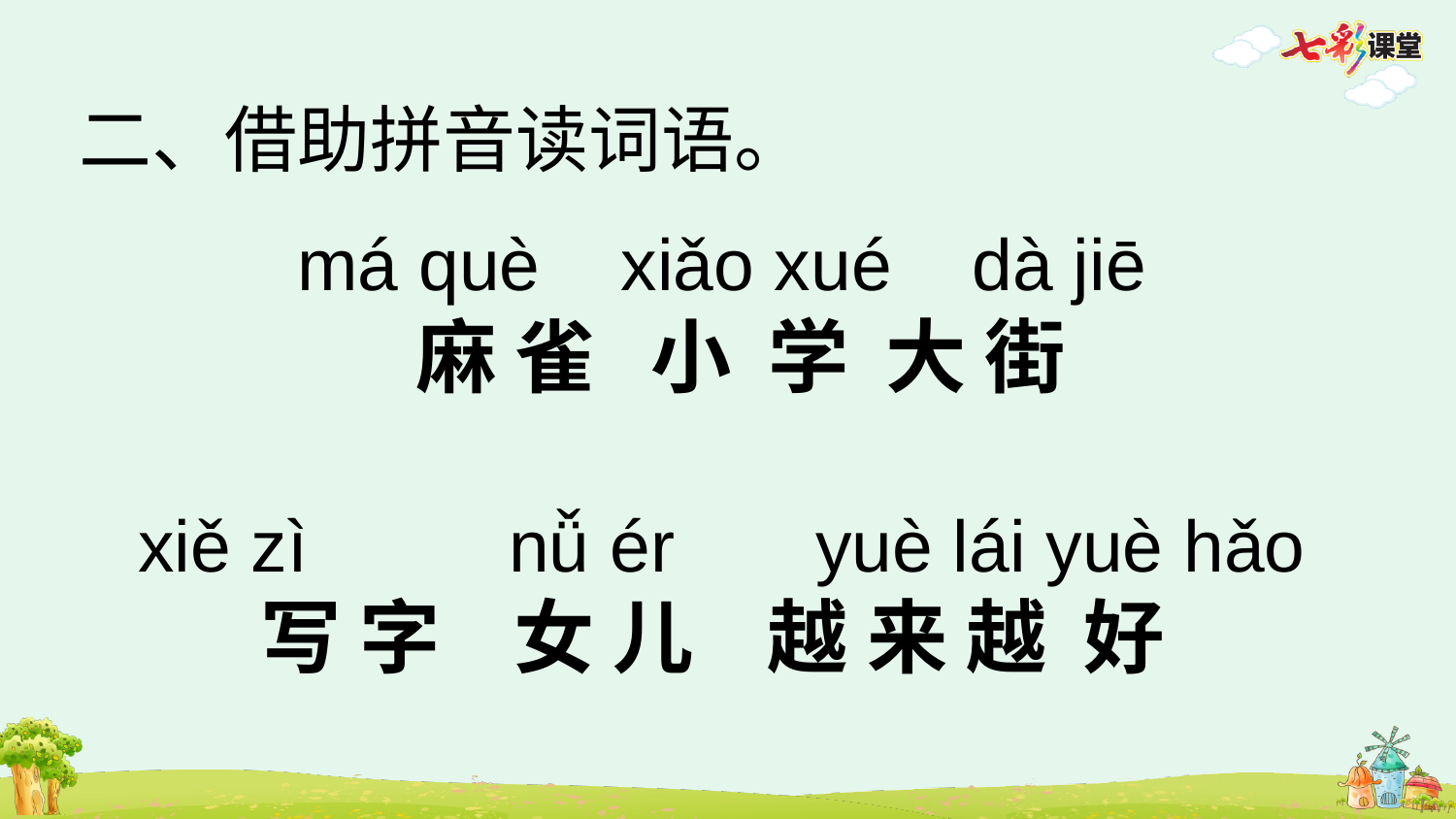

二、借助拼音读词语。
má què    xiǎo xué    dà jiē
 麻 雀   小  学  大 街

xiě zì          nǚ ér       yuè lái yuè hǎo
写 字    女 儿    越 来 越  好